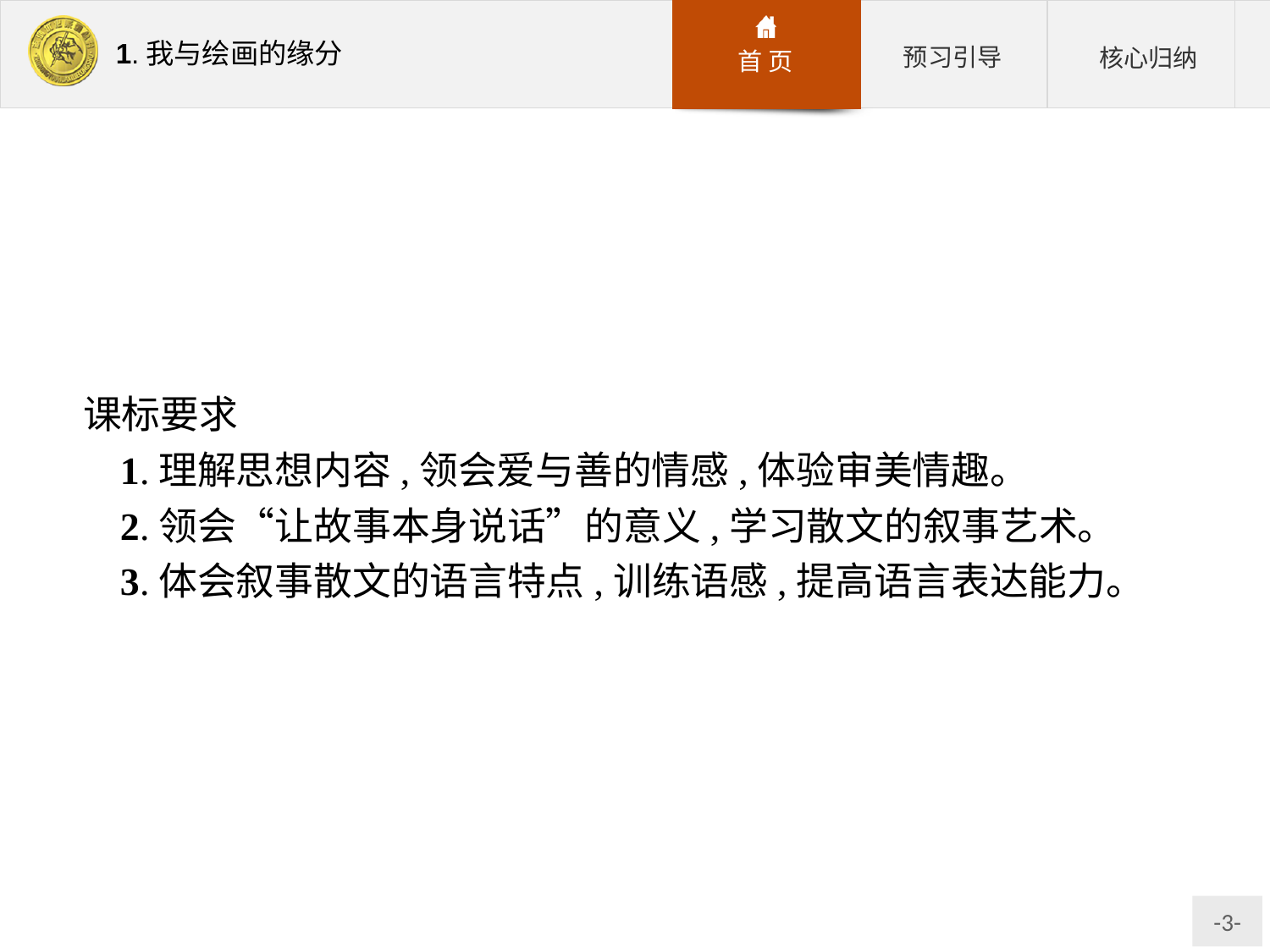

课标要求
1.理解思想内容,领会爱与善的情感,体验审美情趣。
2.领会“让故事本身说话”的意义,学习散文的叙事艺术。
3.体会叙事散文的语言特点,训练语感,提高语言表达能力。